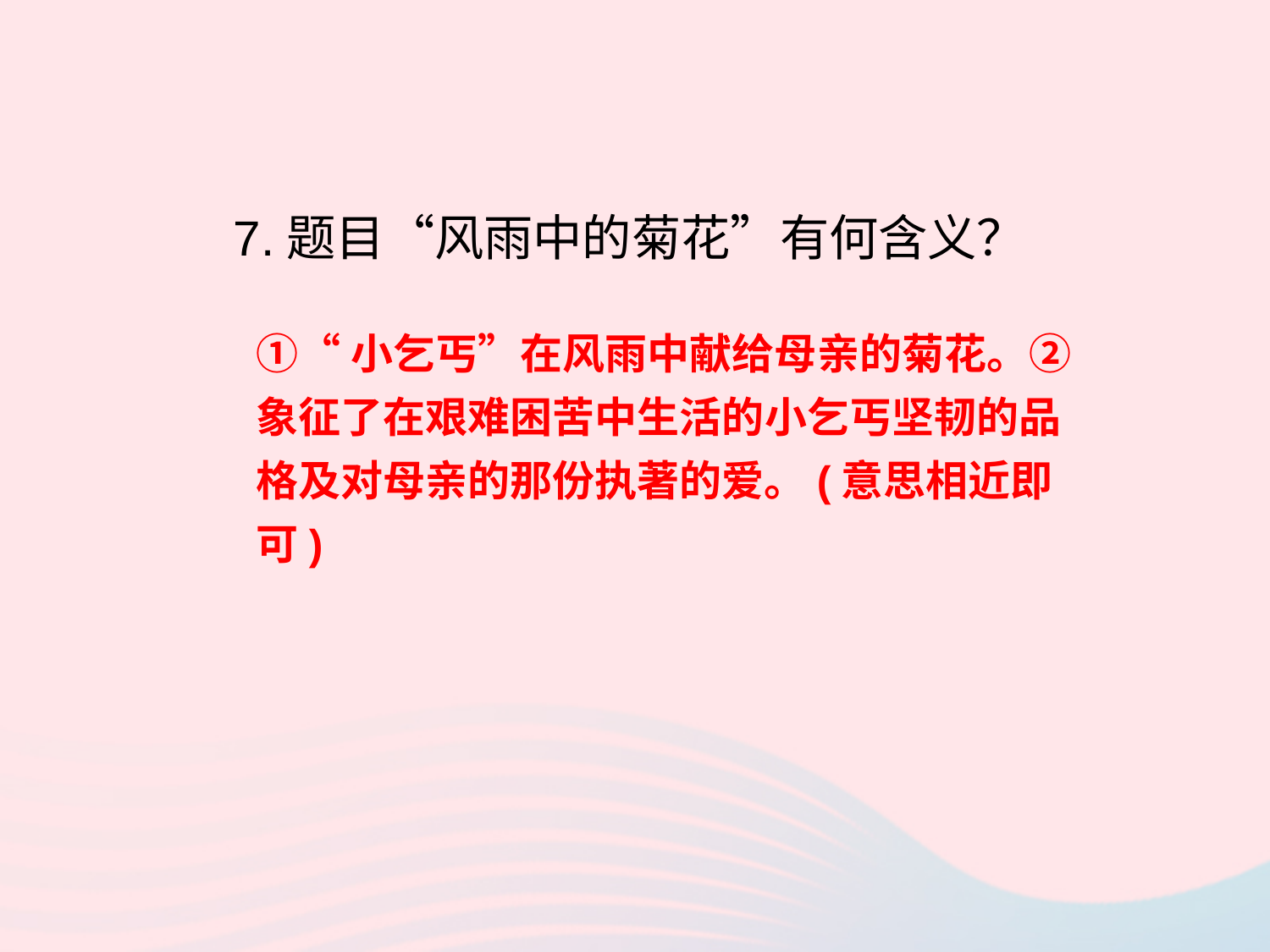

7.题目“风雨中的菊花”有何含义？
①“小乞丐”在风雨中献给母亲的菊花。②象征了在艰难困苦中生活的小乞丐坚韧的品格及对母亲的那份执著的爱。(意思相近即可)